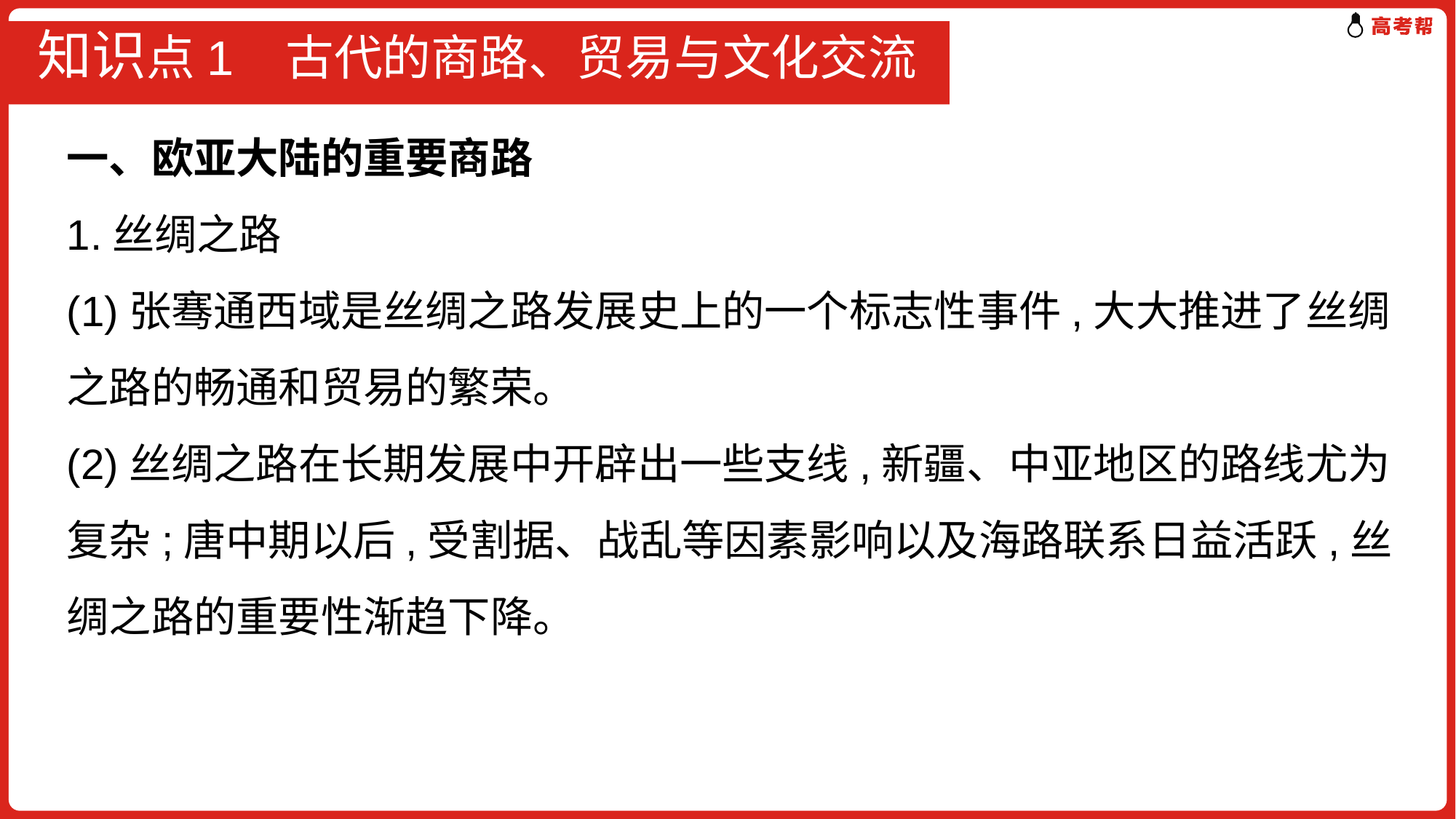

# 知识点1   古代的商路、贸易与文化交流
一、欧亚大陆的重要商路
1.丝绸之路
(1)张骞通西域是丝绸之路发展史上的一个标志性事件,大大推进了丝绸之路的畅通和贸易的繁荣。
(2)丝绸之路在长期发展中开辟出一些支线,新疆、中亚地区的路线尤为复杂;唐中期以后,受割据、战乱等因素影响以及海路联系日益活跃,丝绸之路的重要性渐趋下降。